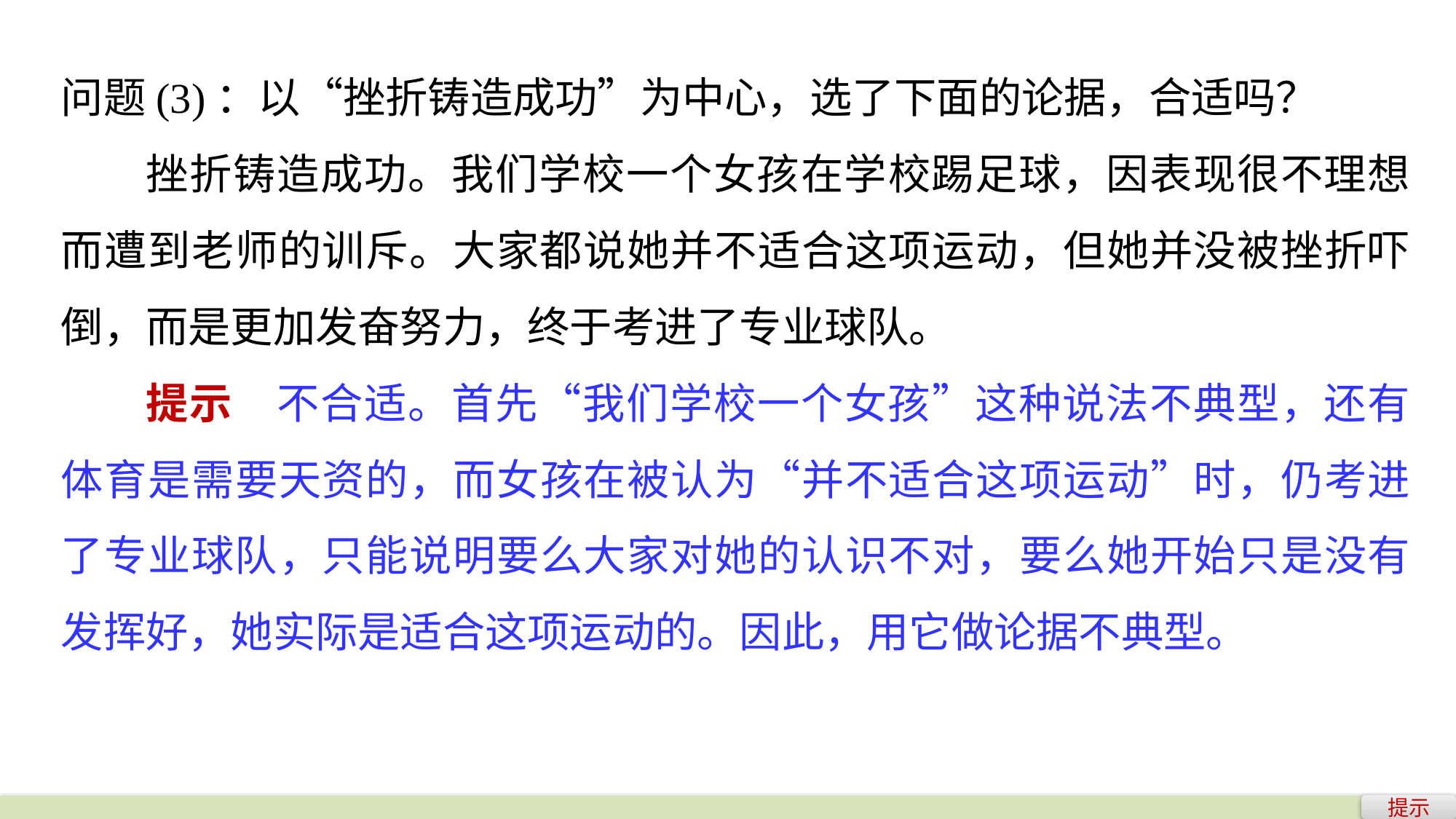

问题(3)：以“挫折铸造成功”为中心，选了下面的论据，合适吗？
挫折铸造成功。我们学校一个女孩在学校踢足球，因表现很不理想而遭到老师的训斥。大家都说她并不适合这项运动，但她并没被挫折吓倒，而是更加发奋努力，终于考进了专业球队。
提示　不合适。首先“我们学校一个女孩”这种说法不典型，还有体育是需要天资的，而女孩在被认为“并不适合这项运动”时，仍考进了专业球队，只能说明要么大家对她的认识不对，要么她开始只是没有发挥好，她实际是适合这项运动的。因此，用它做论据不典型。
提示